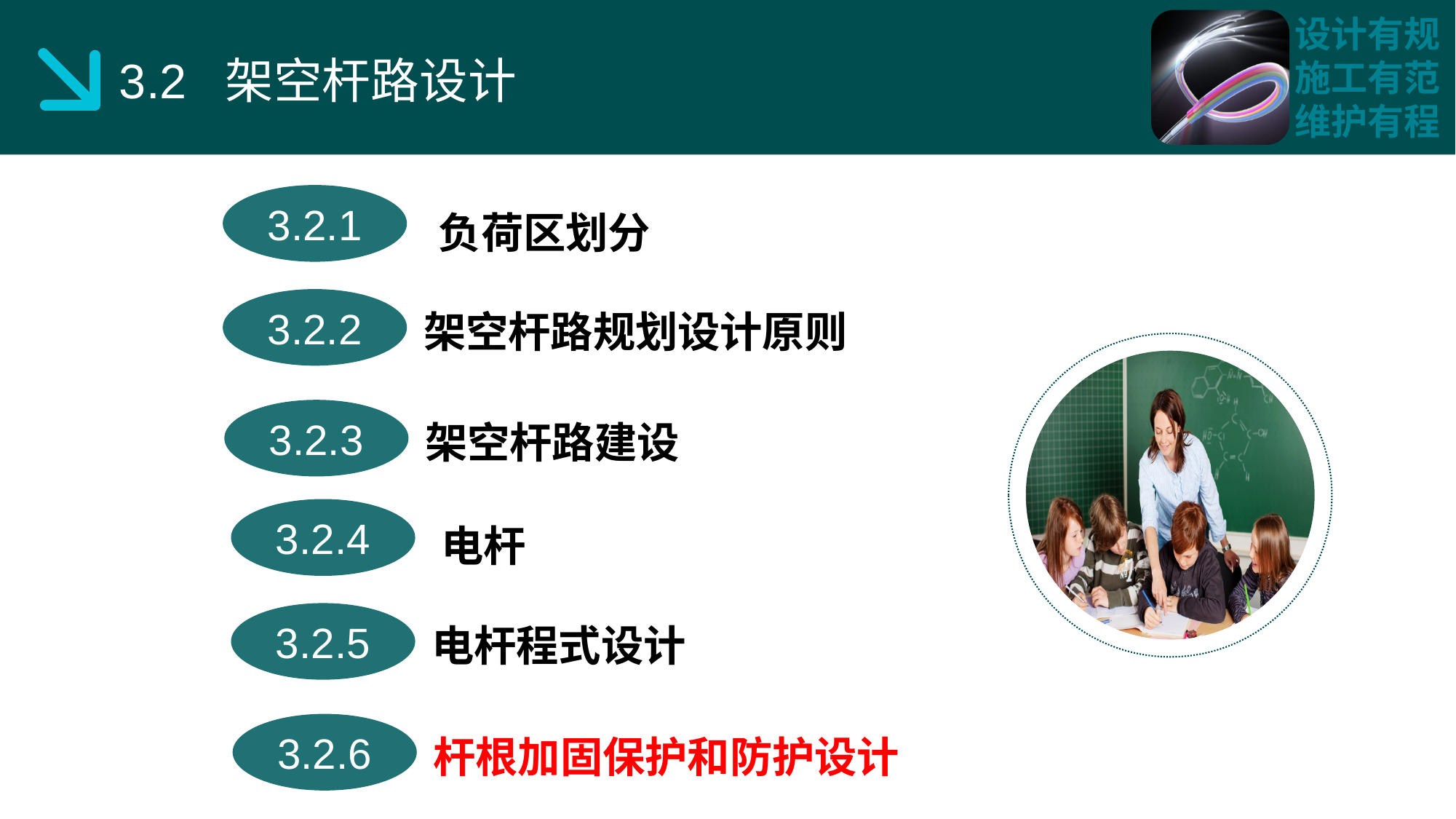

3.2  架空杆路设计

负荷区划分
3.2.1
架空杆路规划设计原则
3.2.2

架空杆路建设
3.2.3
电杆
3.2.4
电杆程式设计
3.2.5
杆根加固保护和防护设计
3.2.6